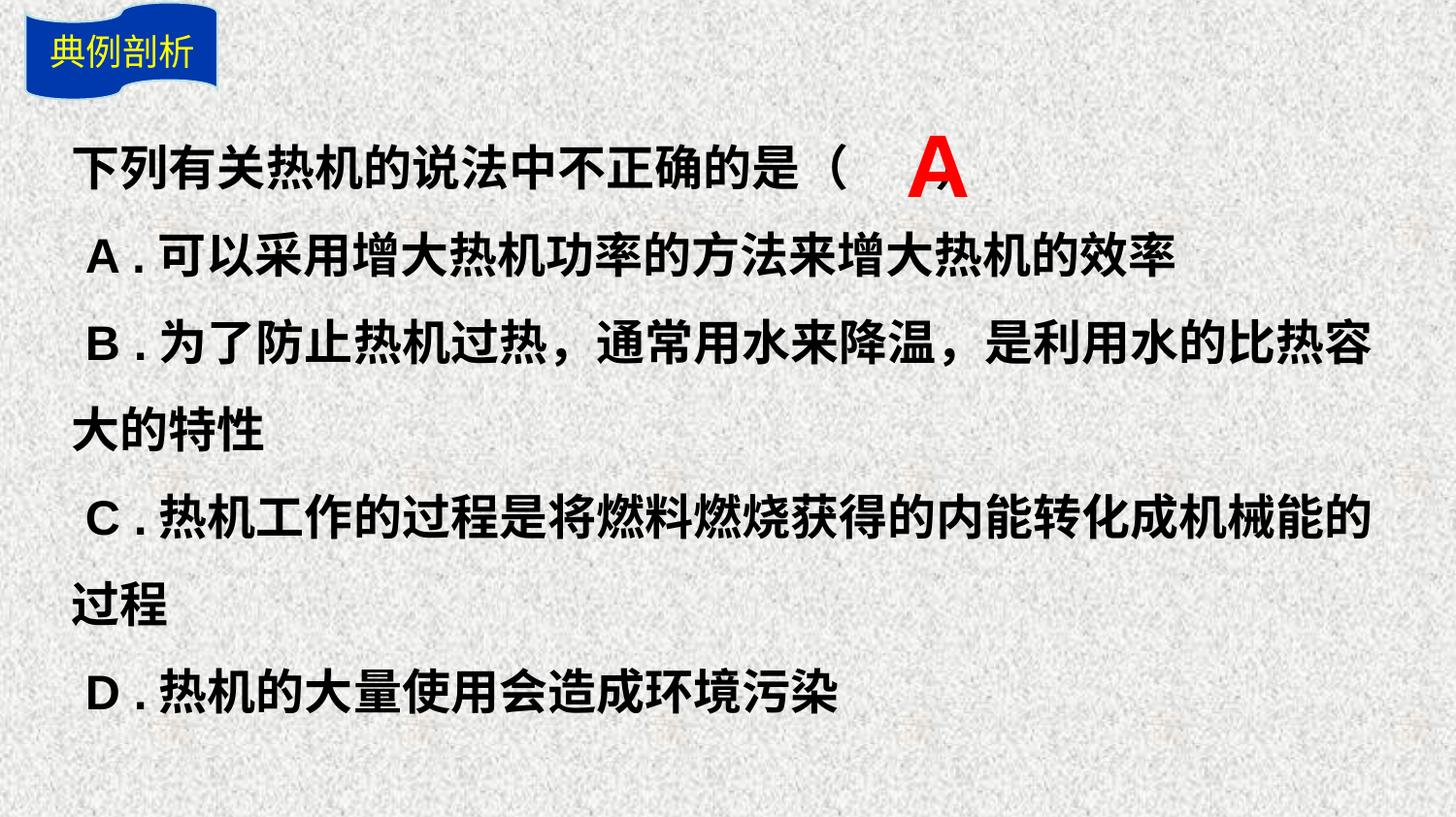

典例剖析
下列有关热机的说法中不正确的是（        ）
 A .可以采用增大热机功率的方法来增大热机的效率
 B .为了防止热机过热，通常用水来降温，是利用水的比热容大的特性
 C .热机工作的过程是将燃料燃烧获得的内能转化成机械能的过程
 D .热机的大量使用会造成环境污染
A